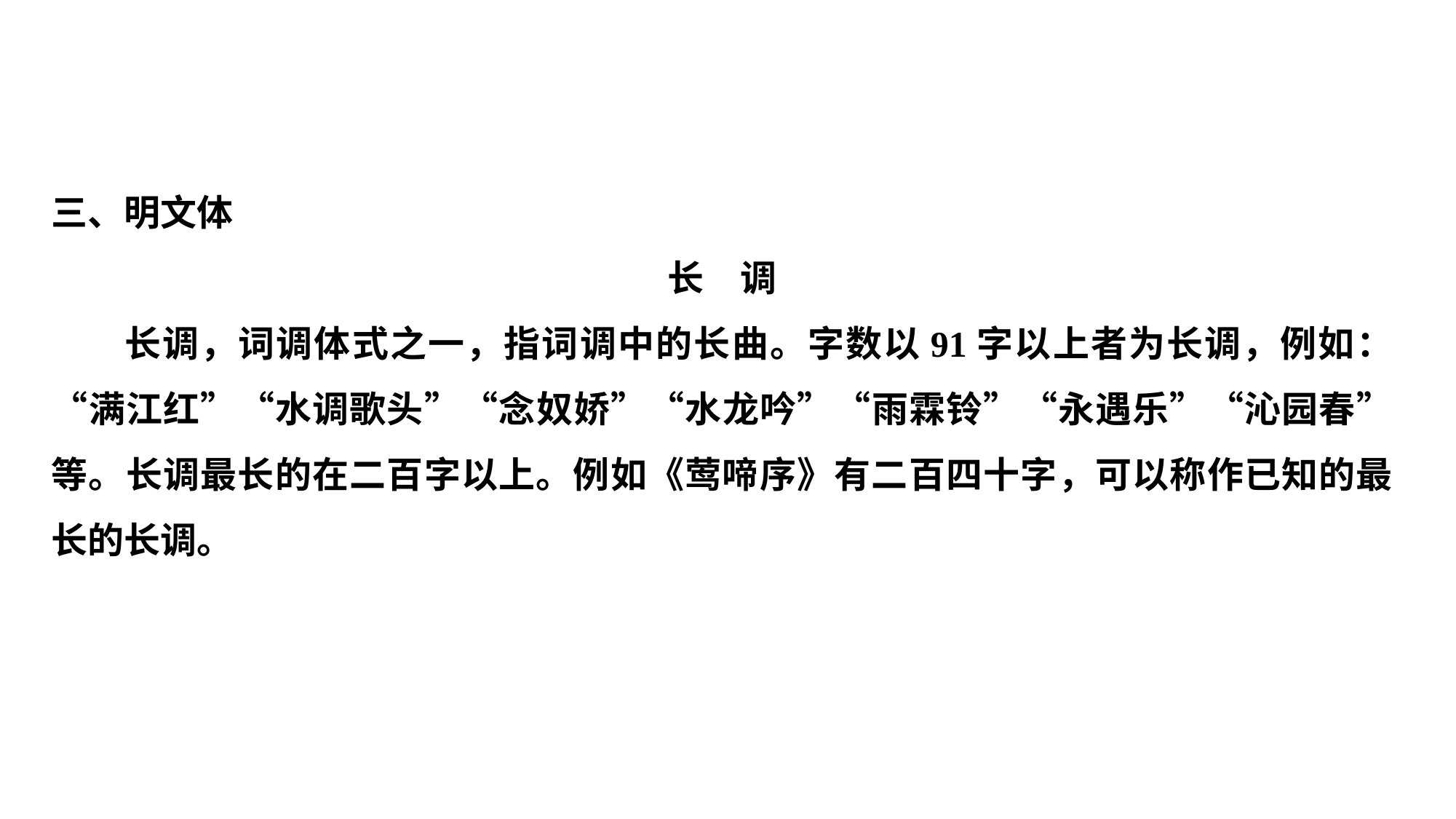

三、明文体
长　调
长调，词调体式之一，指词调中的长曲。字数以91字以上者为长调，例如：“满江红”“水调歌头”“念奴娇”“水龙吟”“雨霖铃”“永遇乐”“沁园春”等。长调最长的在二百字以上。例如《莺啼序》有二百四十字，可以称作已知的最长的长调。